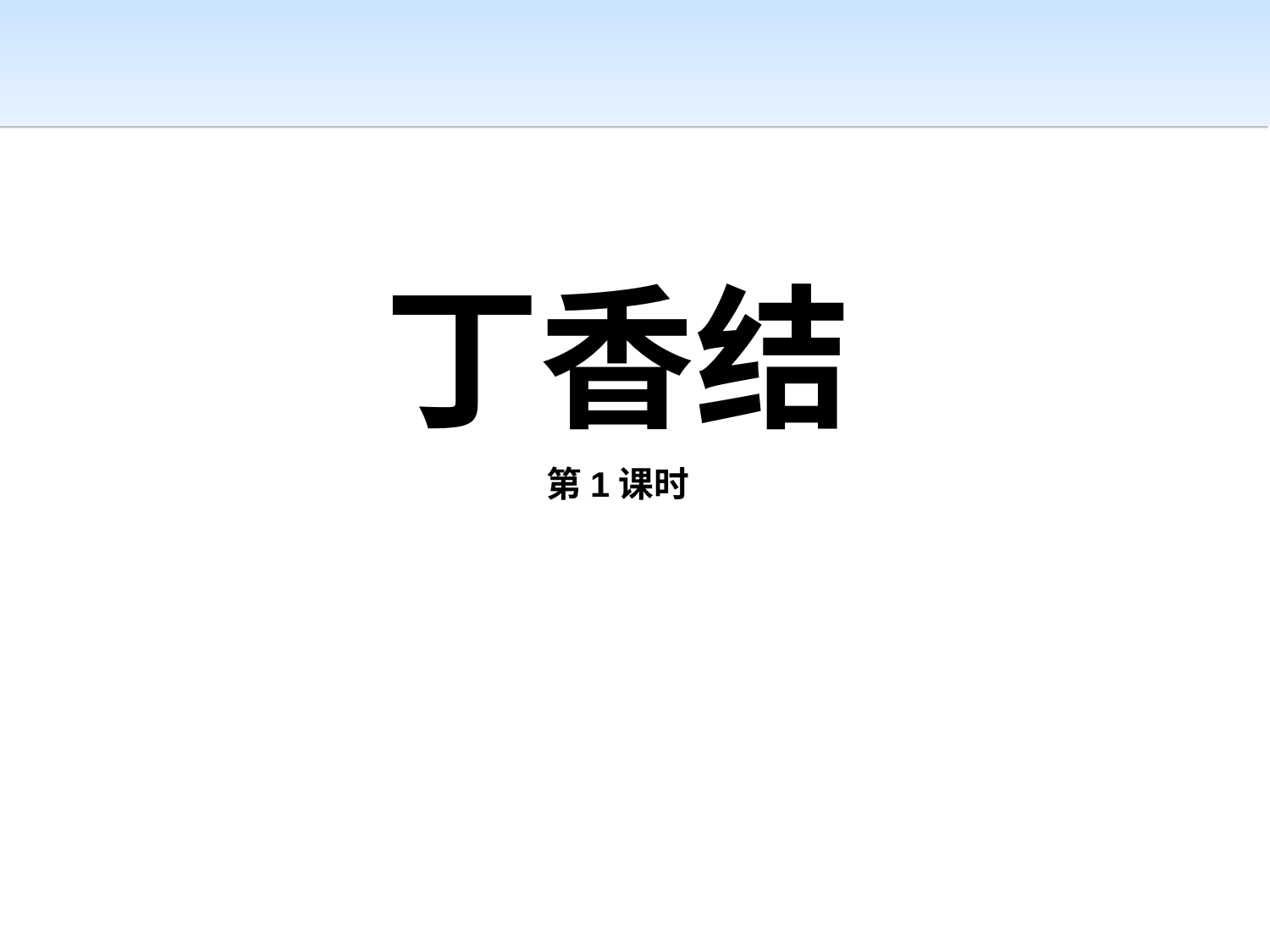

大连人流医院 mobile.fkyy120.net

　　大连人流医院哪家好 mobile.fkyy120.net

　　大连做人流多少钱 mobile.fkyy120.net

　　大连治疗早泄医院 mobile.84211111.net

　　大连阳痿医院哪家好 mobile.84211111.net

　　大连治疗阳痿早泄医院 mobile.84211111.net

　　大连人流医院那家好 mobile.120dlbh.com

　　大连人流手术费用 mobile.120dlbh.com

　　大连打胎医院 mobile.120dlbh.com

　　大连妇科医院那家好 mobile.0411bh.com

　　大连看妇科哪里好 mobile.0411bh.com

　　大连妇科检查多少钱 mobile.0411bh.com

　　大连男科医院排行 mobile.lnbohaink.com

　　大连哪家医院的男科好 mobile.lnbohaink.com

　　大连九州医院 mobile.lnbohaink.com
丁香结
第1课时